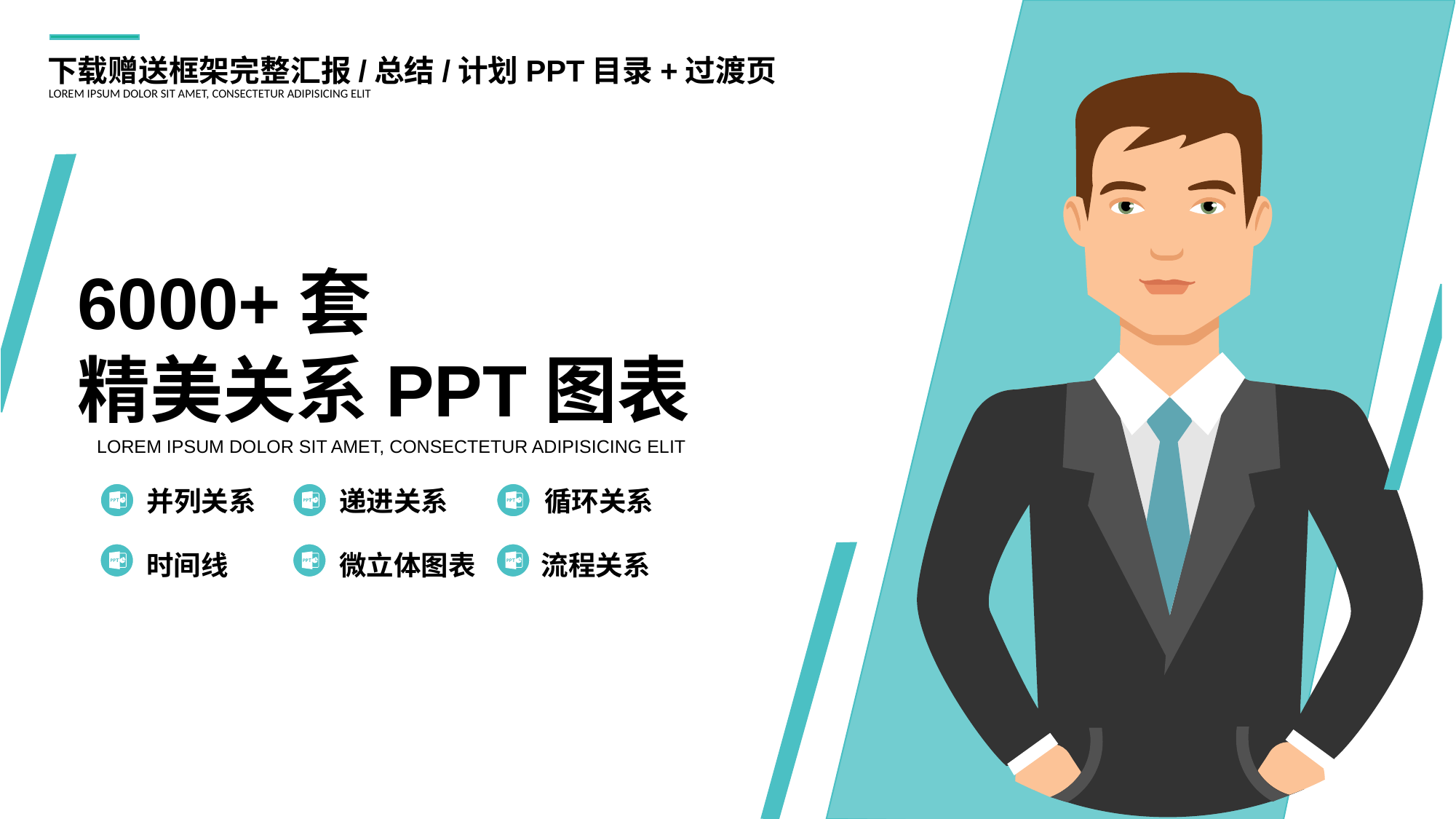

下载赠送框架完整汇报/总结/计划PPT目录+过渡页

LOREM IPSUM DOLOR SIT AMET, CONSECTETUR ADIPISICING ELIT

6000+套
精美关系PPT图表

LOREM IPSUM DOLOR SIT AMET, CONSECTETUR ADIPISICING ELIT
并列关系
递进关系
循环关系

时间线
微立体图表
流程关系